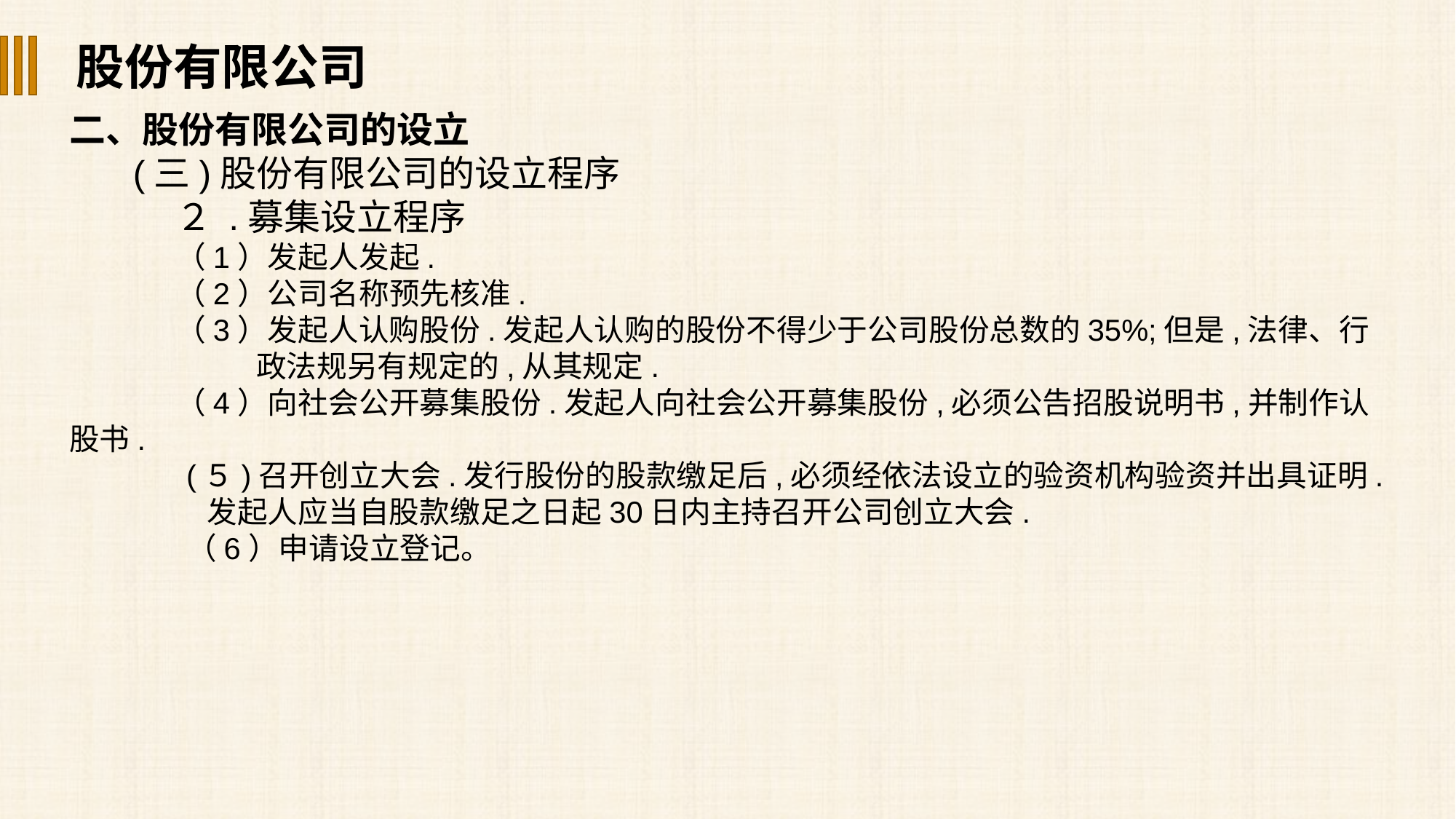

股份有限公司

二、股份有限公司的设立
(三)股份有限公司的设立程序
２ .募集设立程序
（1）发起人发起.
（2）公司名称预先核准.
（3）发起人认购股份.发起人认购的股份不得少于公司股份总数的35%;但是,法律、行
   政法规另有规定的,从其规定.
（4）向社会公开募集股份.发起人向社会公开募集股份,必须公告招股说明书,并制作认股书.
(５)召开创立大会.发行股份的股款缴足后,必须经依法设立的验资机构验资并出具证明.
  发起人应当自股款缴足之日起30日内主持召开公司创立大会.
（6）申请设立登记。